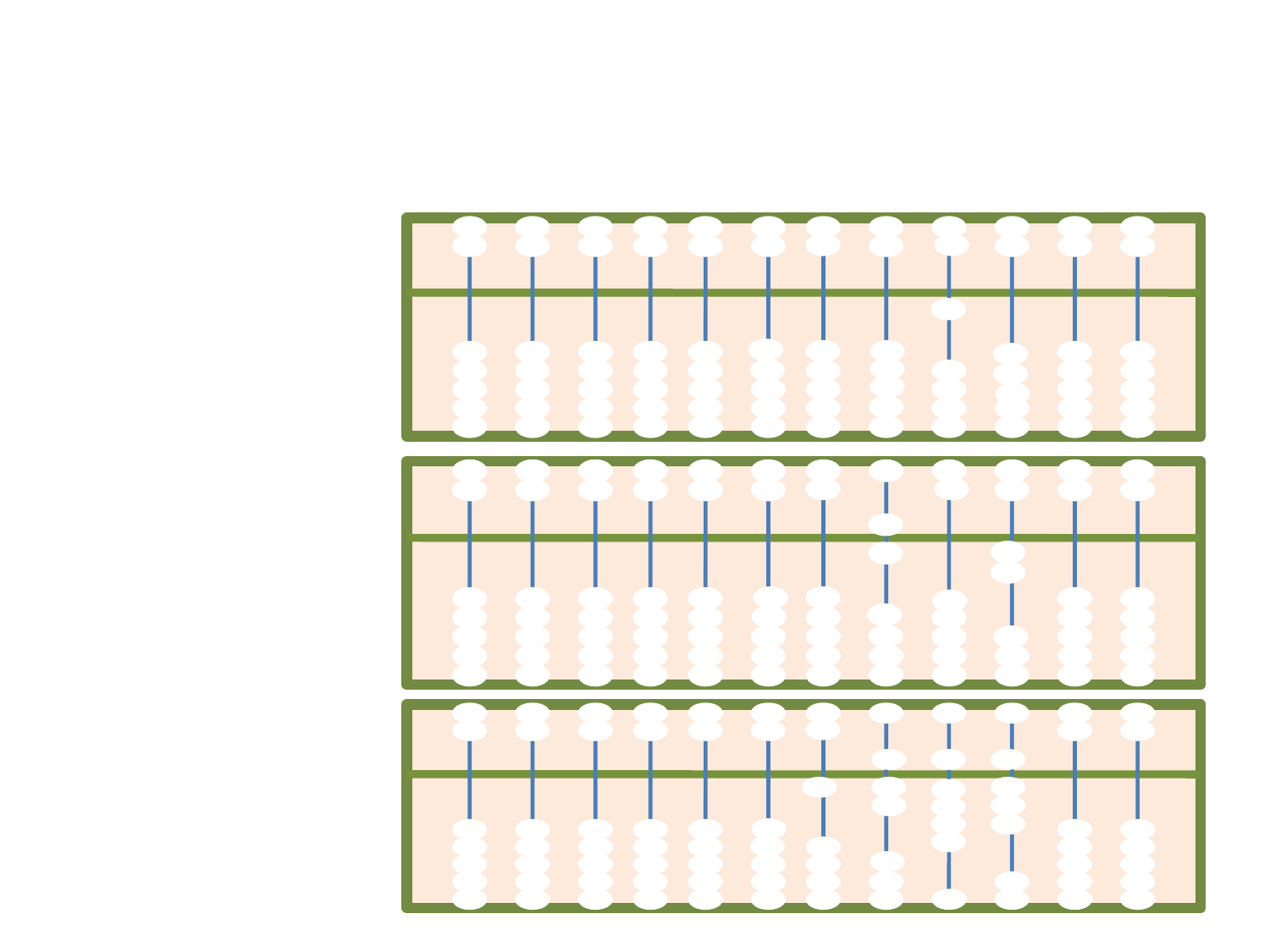

千位
百位
十位
个位
例如：

10

602

1798